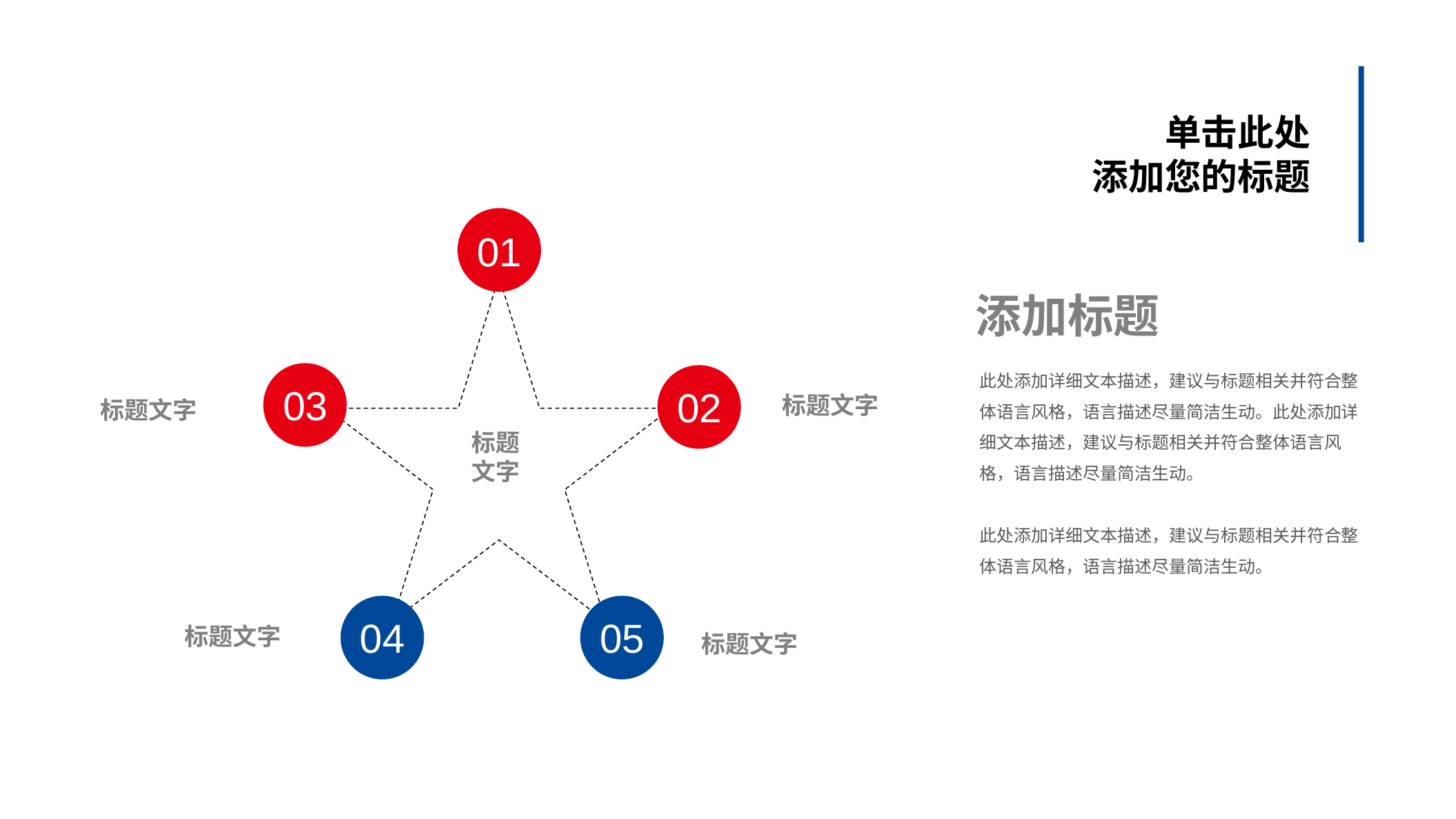

单击此处
添加您的标题

01
标题文字

03

02
标题文字
标题文字

标题
文字

04

05
标题文字
标题文字

添加标题
此处添加详细文本描述，建议与标题相关并符合整体语言风格，语言描述尽量简洁生动。此处添加详细文本描述，建议与标题相关并符合整体语言风格，语言描述尽量简洁生动。

此处添加详细文本描述，建议与标题相关并符合整体语言风格，语言描述尽量简洁生动。